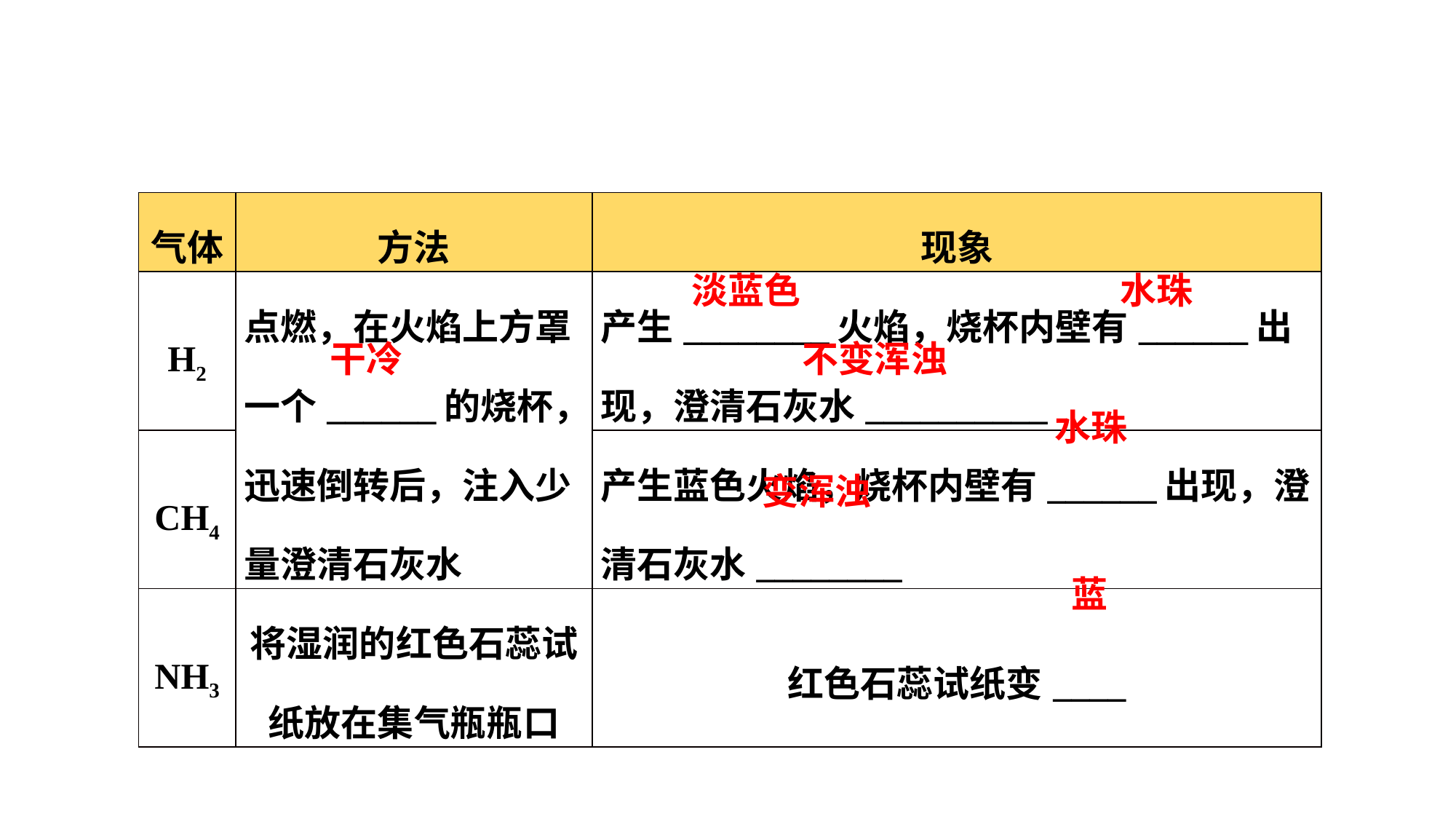

| 气体 | 方法 | 现象 |
| --- | --- | --- |
| H2 | 点燃，在火焰上方罩一个\_\_\_\_\_\_的烧杯，迅速倒转后，注入少量澄清石灰水 | 产生\_\_\_\_\_\_\_\_火焰，烧杯内壁有\_\_\_\_\_\_出现，澄清石灰水\_\_\_\_\_\_\_\_\_\_ |
| CH4 |  | 产生蓝色火焰，烧杯内壁有\_\_\_\_\_\_出现，澄清石灰水\_\_\_\_\_\_\_\_ |
| NH3 | 将湿润的红色石蕊试纸放在集气瓶瓶口 | 红色石蕊试纸变\_\_\_\_ |
淡蓝色
水珠
干冷
不变浑浊
水珠
变浑浊
蓝